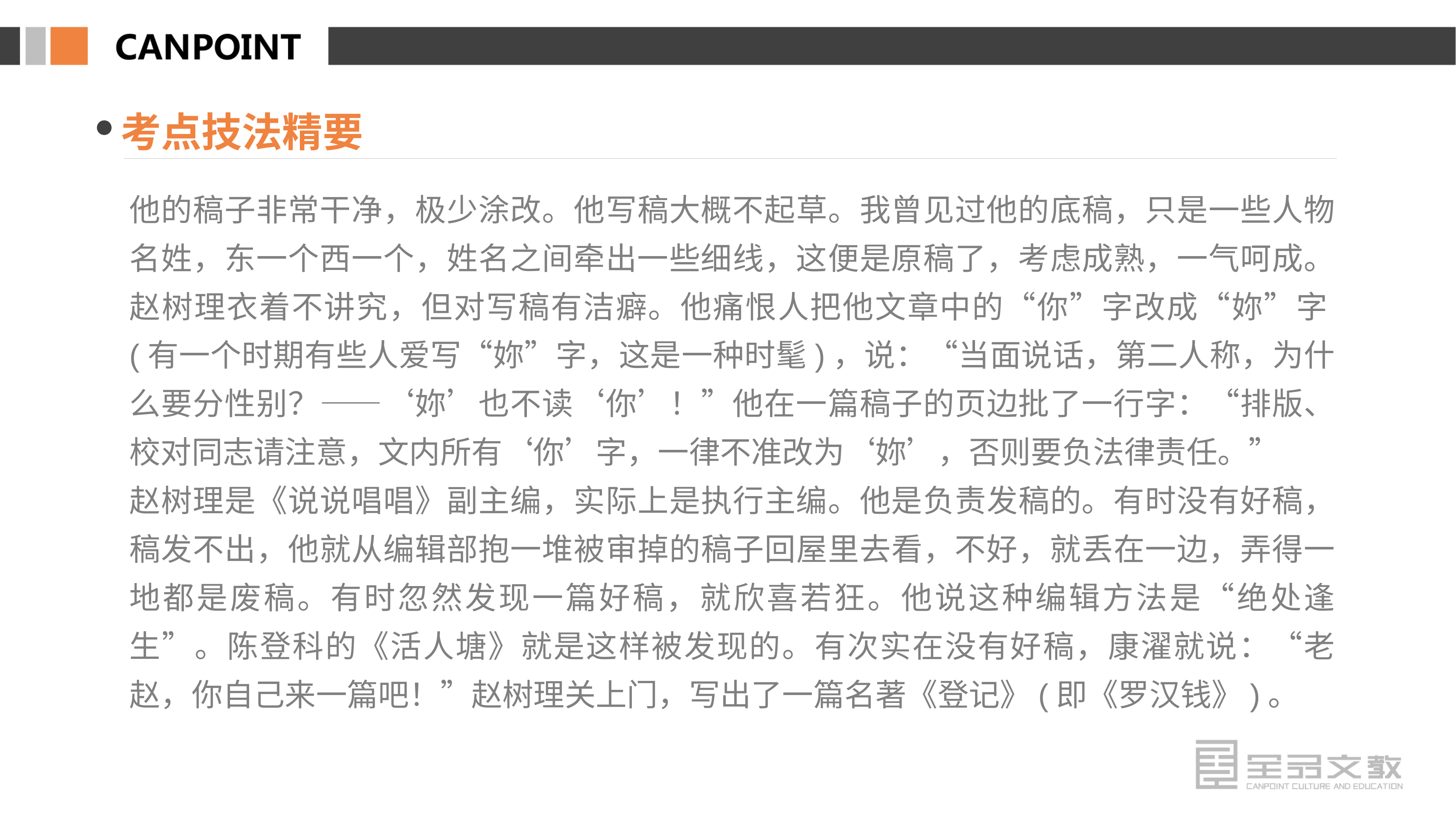

考点技法精要

他的稿子非常干净，极少涂改。他写稿大概不起草。我曾见过他的底稿，只是一些人物名姓，东一个西一个，姓名之间牵出一些细线，这便是原稿了，考虑成熟，一气呵成。赵树理衣着不讲究，但对写稿有洁癖。他痛恨人把他文章中的“你”字改成“妳”字(有一个时期有些人爱写“妳”字，这是一种时髦)，说：“当面说话，第二人称，为什么要分性别？——‘妳’也不读‘你’！”他在一篇稿子的页边批了一行字：“排版、校对同志请注意，文内所有‘你’字，一律不准改为‘妳’，否则要负法律责任。”
赵树理是《说说唱唱》副主编，实际上是执行主编。他是负责发稿的。有时没有好稿，稿发不出，他就从编辑部抱一堆被审掉的稿子回屋里去看，不好，就丢在一边，弄得一地都是废稿。有时忽然发现一篇好稿，就欣喜若狂。他说这种编辑方法是“绝处逢生”。陈登科的《活人塘》就是这样被发现的。有次实在没有好稿，康濯就说：“老赵，你自己来一篇吧！”赵树理关上门，写出了一篇名著《登记》(即《罗汉钱》)。